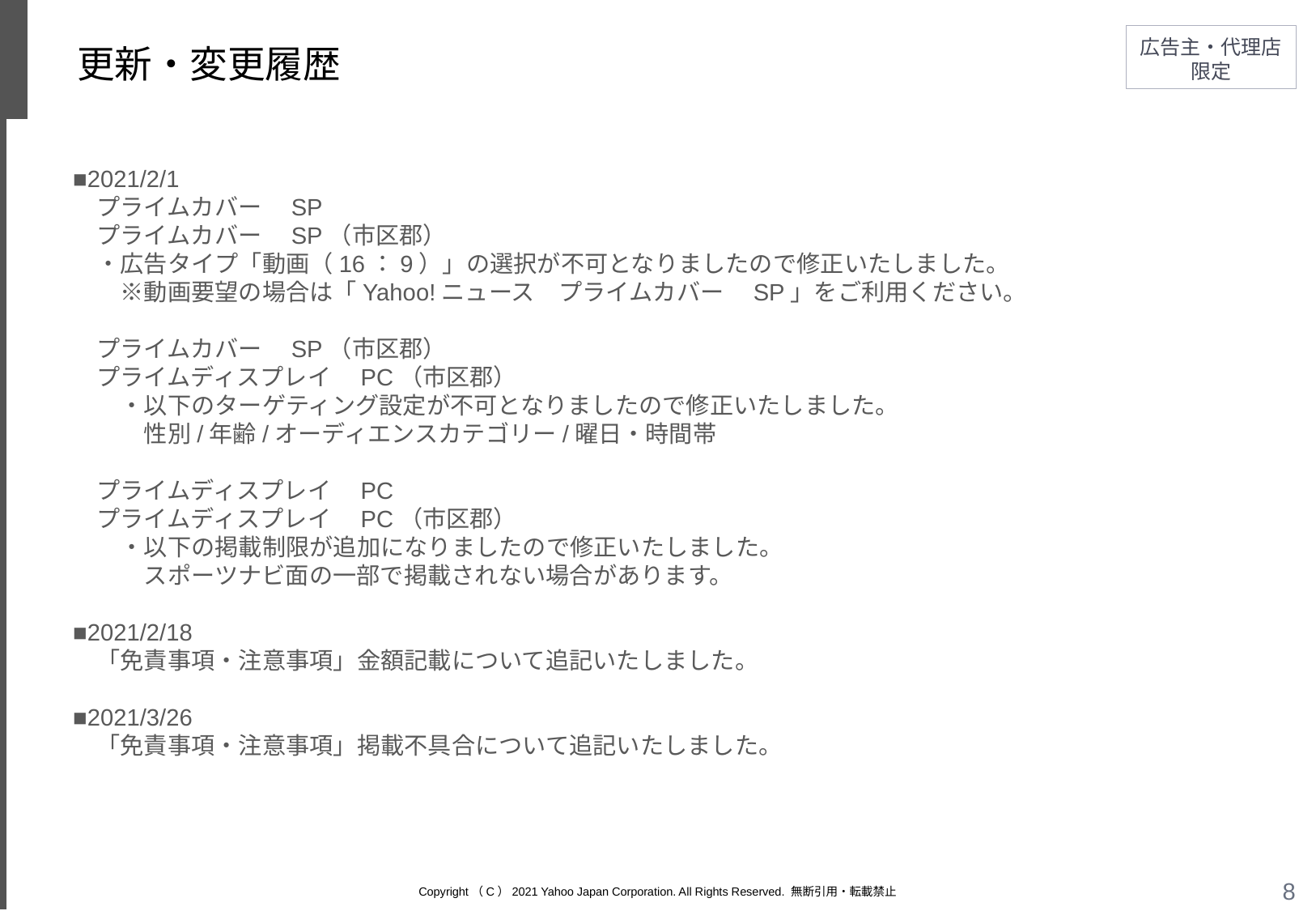

# 更新・変更履歴
■2021/2/1
　プライムカバー　SP
　プライムカバー　SP（市区郡）
　・広告タイプ「動画（16：9）」の選択が不可となりましたので修正いたしました。
　　※動画要望の場合は「Yahoo!ニュース　プライムカバー　SP」をご利用ください。

　プライムカバー　SP（市区郡）
　プライムディスプレイ　PC（市区郡）
　　・以下のターゲティング設定が不可となりましたので修正いたしました。
　　　性別/年齢/オーディエンスカテゴリー/曜日・時間帯

　プライムディスプレイ　PC
　プライムディスプレイ　PC（市区郡）
　　・以下の掲載制限が追加になりましたので修正いたしました。
　　　スポーツナビ面の一部で掲載されない場合があります。

■2021/2/18
　「免責事項・注意事項」金額記載について追記いたしました。

■2021/3/26
　「免責事項・注意事項」掲載不具合について追記いたしました。

Copyright（C）2021 Yahoo Japan Corporation. All Rights Reserved. 無断引用・転載禁止